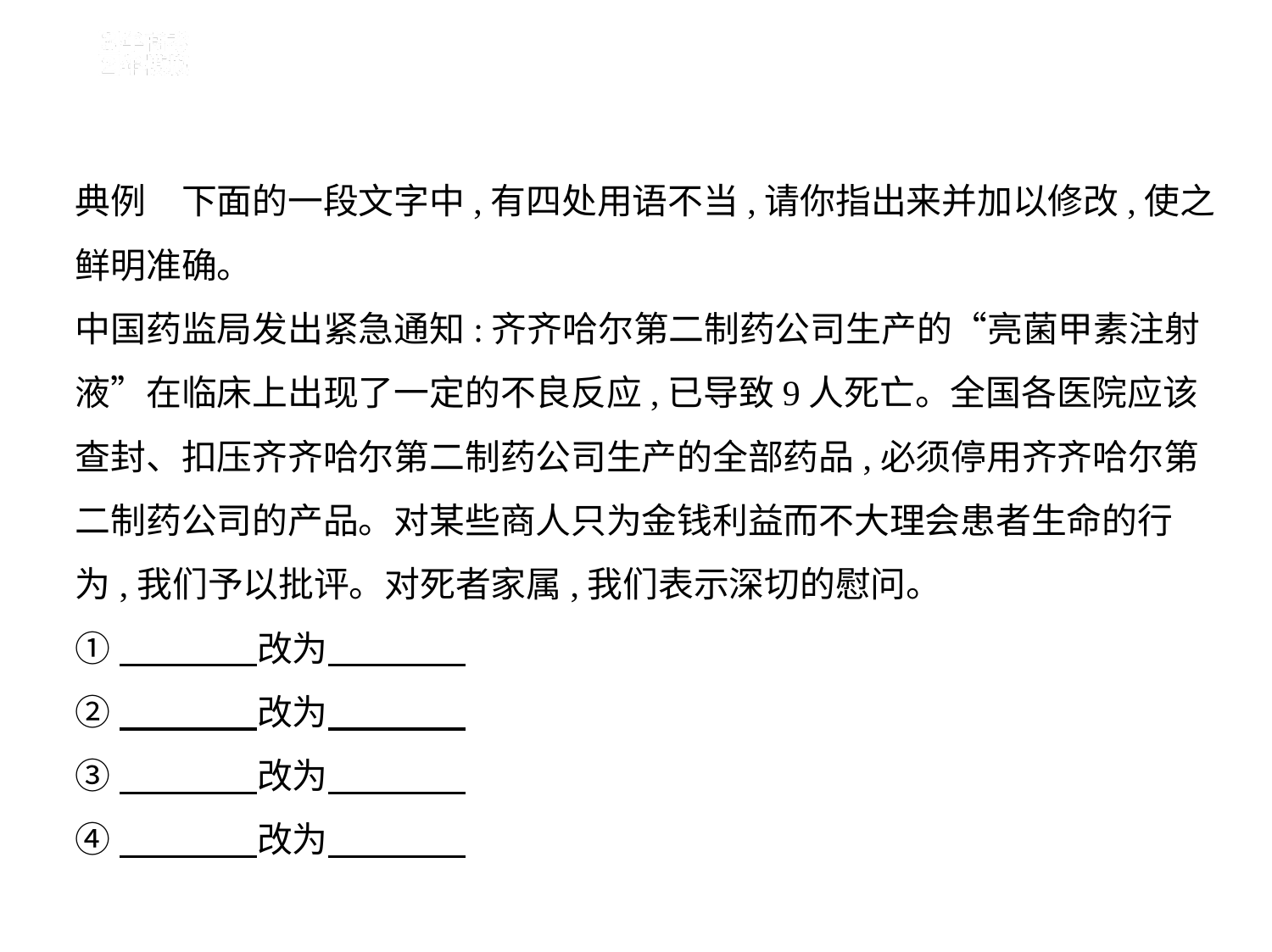

典例　下面的一段文字中,有四处用语不当,请你指出来并加以修改,使之
鲜明准确。
中国药监局发出紧急通知:齐齐哈尔第二制药公司生产的“亮菌甲素注射
液”在临床上出现了一定的不良反应,已导致9人死亡。全国各医院应该
查封、扣压齐齐哈尔第二制药公司生产的全部药品,必须停用齐齐哈尔第
二制药公司的产品。对某些商人只为金钱利益而不大理会患者生命的行
为,我们予以批评。对死者家属,我们表示深切的慰问。
①　　　    改为
②　　　    改为
③　　　    改为
④　　　    改为